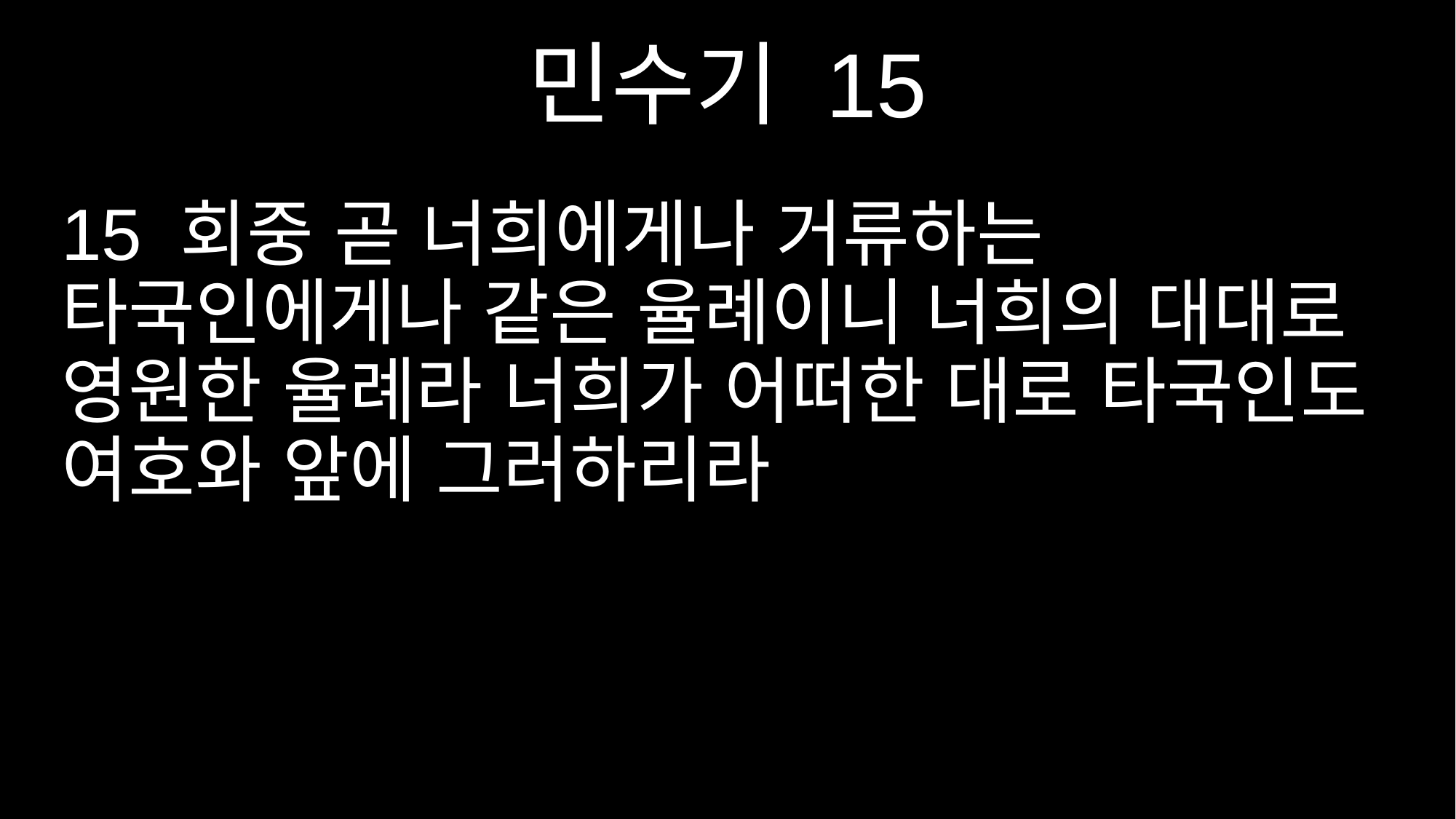

민수기 15
15 회중 곧 너희에게나 거류하는 타국인에게나 같은 율례이니 너희의 대대로 영원한 율례라 너희가 어떠한 대로 타국인도 여호와 앞에 그러하리라